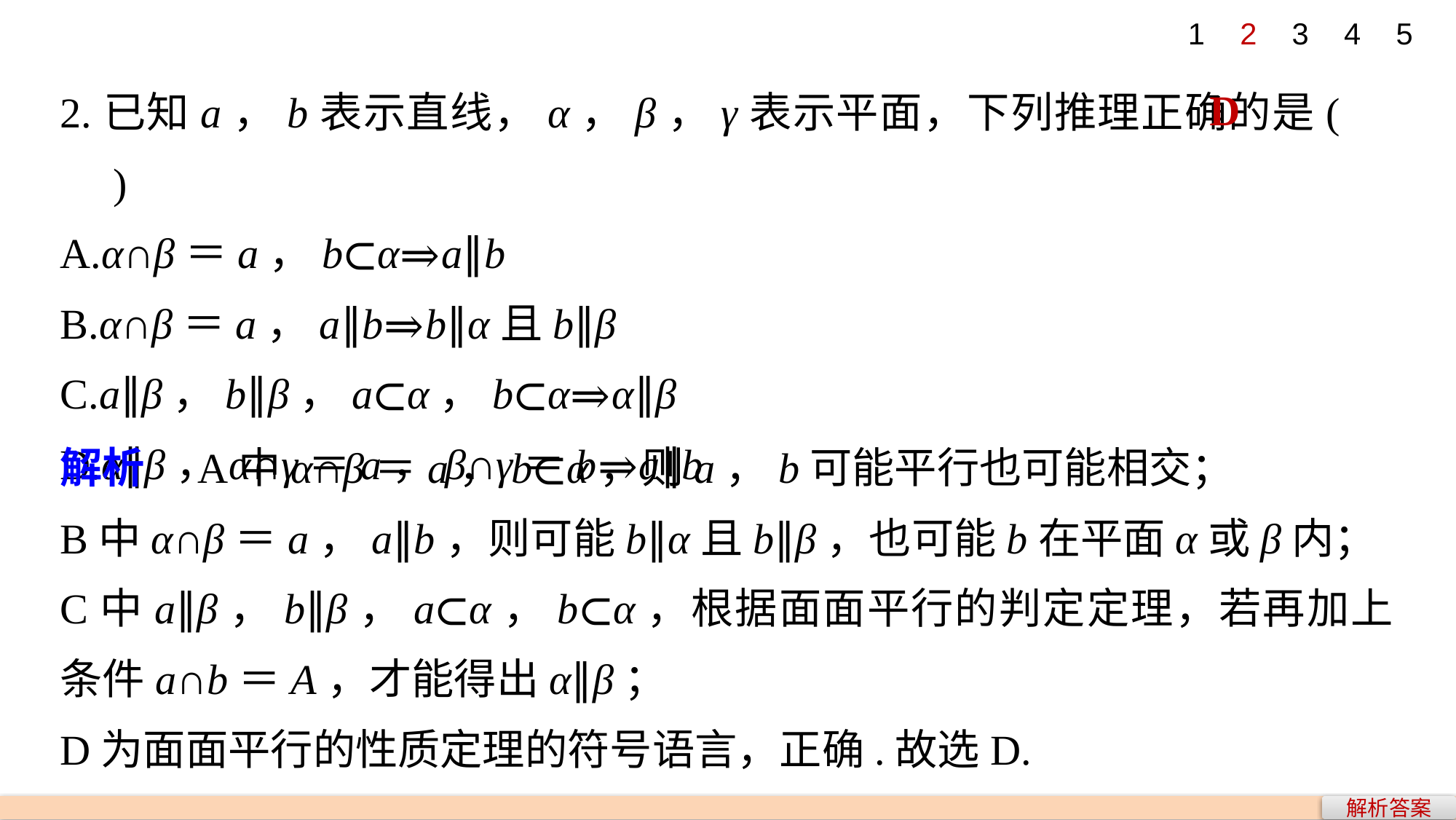

1
2
3
4
5
2.已知a，b表示直线，α，β，γ表示平面，下列推理正确的是(　　)
A.α∩β＝a，b⊂α⇒a∥b
B.α∩β＝a，a∥b⇒b∥α且b∥β
C.a∥β，b∥β，a⊂α，b⊂α⇒α∥β
D.α∥β，α∩γ＝a，β∩γ＝b⇒a∥b
D
解析　A中α∩β＝a，b⊂α，则a，b可能平行也可能相交；
B中α∩β＝a，a∥b，则可能b∥α且b∥β，也可能b在平面α或β内；
C中a∥β，b∥β，a⊂α，b⊂α，根据面面平行的判定定理，若再加上条件a∩b＝A，才能得出α∥β；
D为面面平行的性质定理的符号语言，正确.故选D.
解析答案